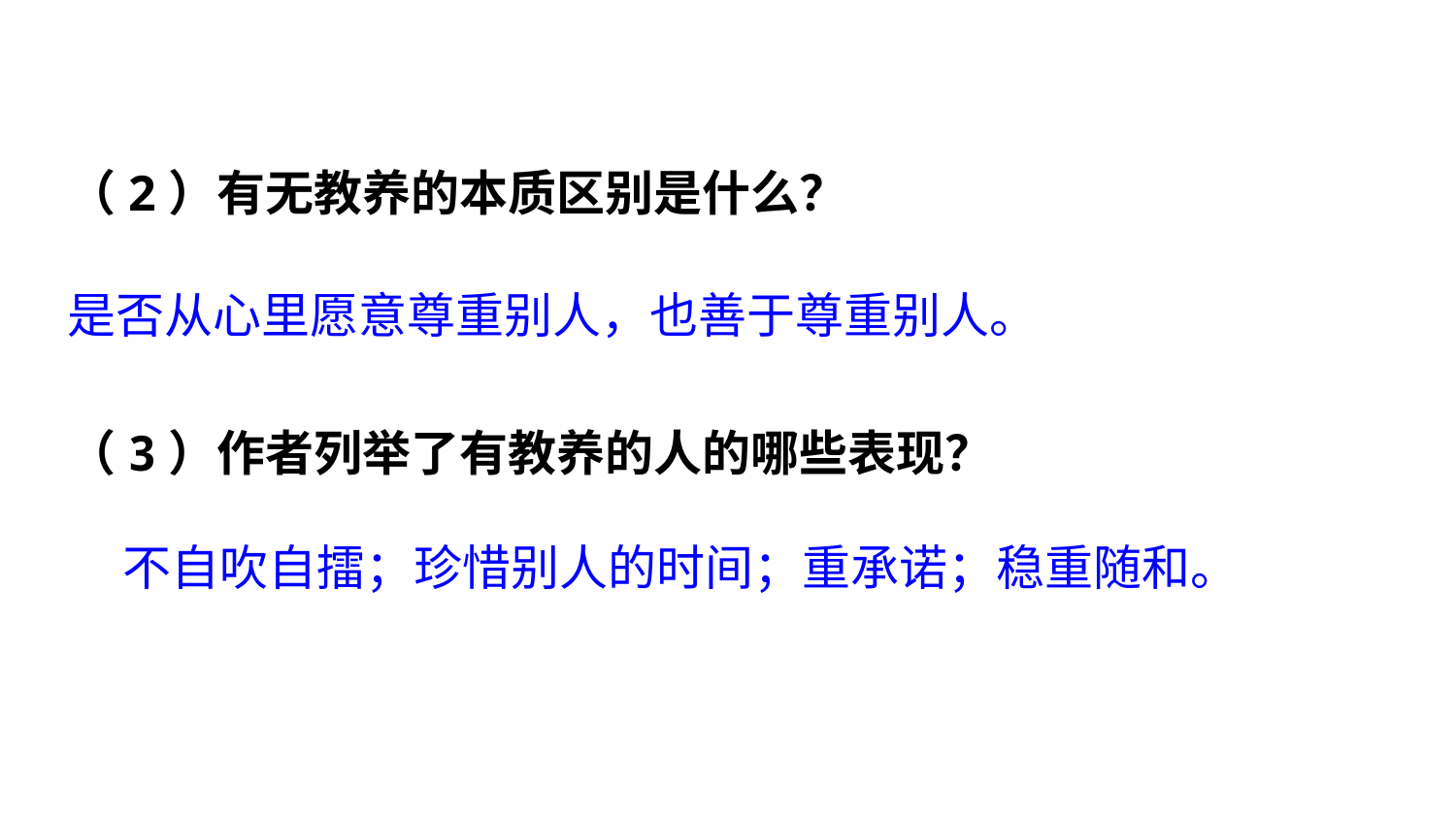

（2）有无教养的本质区别是什么？
是否从心里愿意尊重别人，也善于尊重别人。
（3）作者列举了有教养的人的哪些表现？
    不自吹自擂；珍惜别人的时间；重承诺；稳重随和。